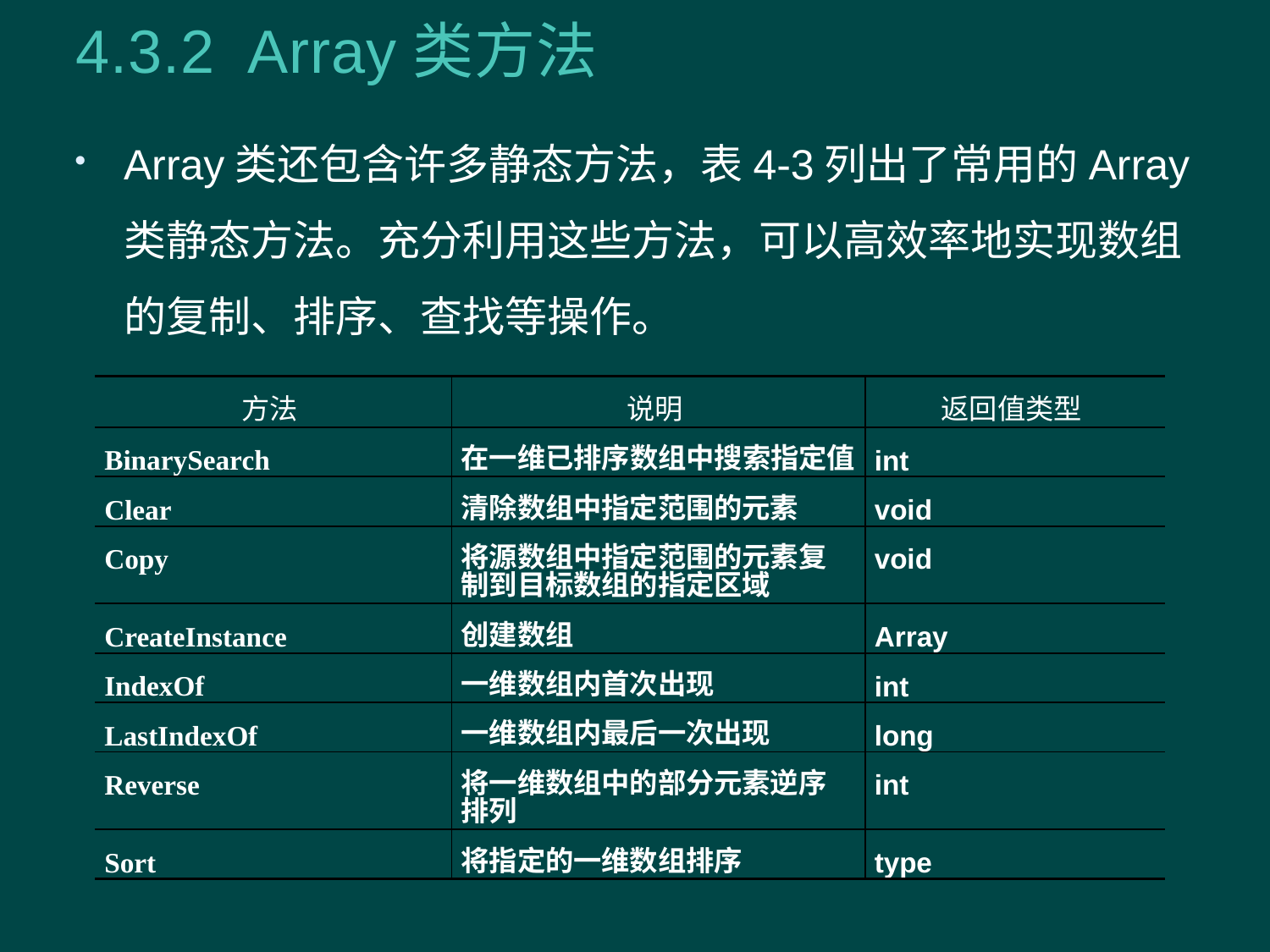

# 4.3.2  Array类方法
Array类还包含许多静态方法，表4-3列出了常用的Array类静态方法。充分利用这些方法，可以高效率地实现数组的复制、排序、查找等操作。
| 方法 | 说明 | 返回值类型 |
| --- | --- | --- |
| BinarySearch | 在一维已排序数组中搜索指定值 | int |
| Clear | 清除数组中指定范围的元素 | void |
| Copy | 将源数组中指定范围的元素复 制到目标数组的指定区域 | void |
| CreateInstance | 创建数组 | Array |
| IndexOf | 一维数组内首次出现 | int |
| LastIndexOf | 一维数组内最后一次出现 | long |
| Reverse | 将一维数组中的部分元素逆序 排列 | int |
| Sort | 将指定的一维数组排序 | type |